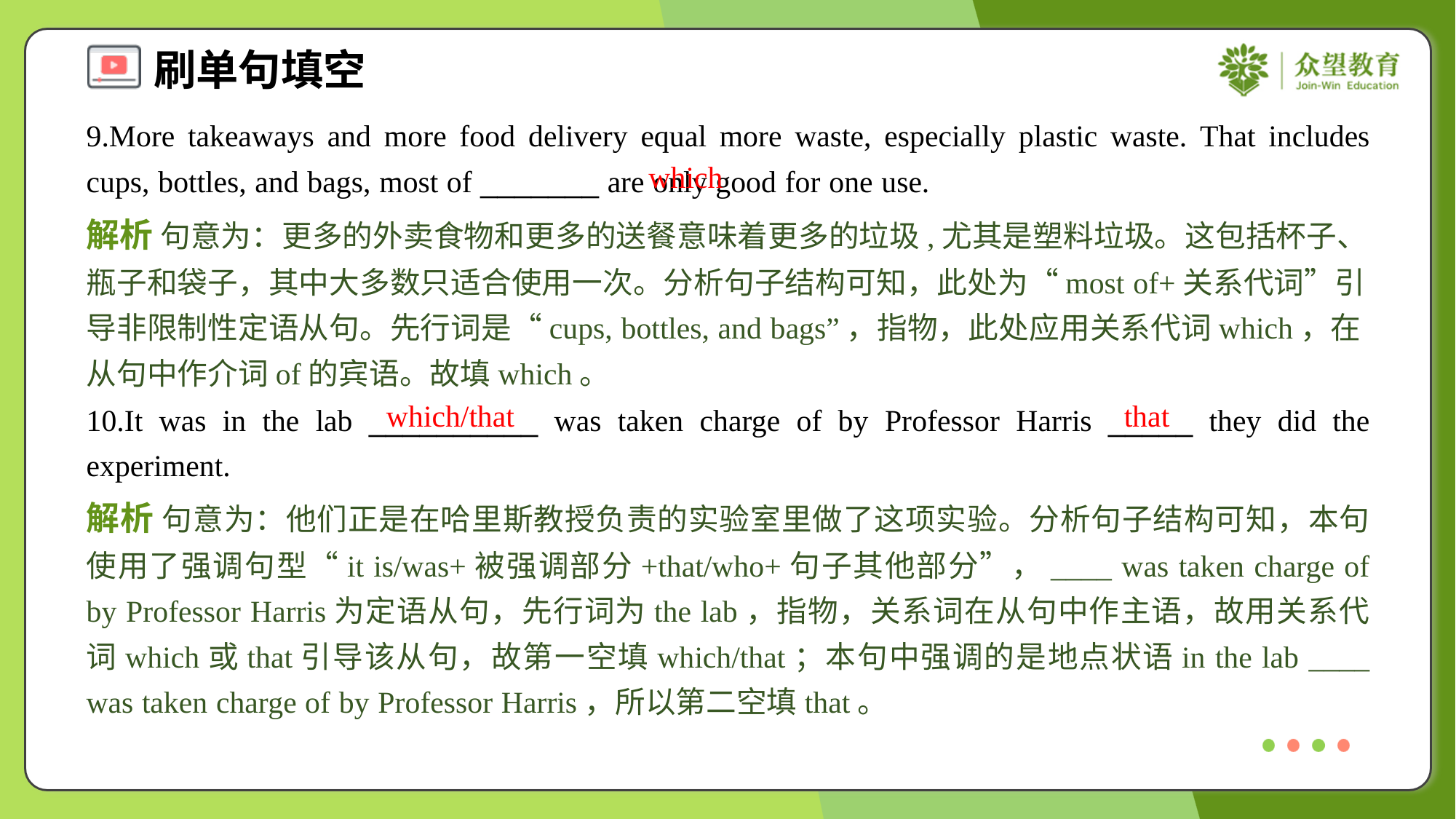

9.More takeaways and more food delivery equal more waste, especially plastic waste. That includes cups, bottles, and bags, most of _______ are only good for one use.
which
解析 句意为：更多的外卖食物和更多的送餐意味着更多的垃圾,尤其是塑料垃圾。这包括杯子、瓶子和袋子，其中大多数只适合使用一次。分析句子结构可知，此处为“most of+关系代词”引导非限制性定语从句。先行词是“cups, bottles, and bags”，指物，此处应用关系代词which，在从句中作介词of的宾语。故填which。
which/that
that
10.It was in the lab __________ was taken charge of by Professor Harris _____ they did the experiment.
解析 句意为：他们正是在哈里斯教授负责的实验室里做了这项实验。分析句子结构可知，本句使用了强调句型“it is/was+被强调部分+that/who+句子其他部分”，____ was taken charge of by Professor Harris为定语从句，先行词为the lab，指物，关系词在从句中作主语，故用关系代词which或that引导该从句，故第一空填which/that；本句中强调的是地点状语in the lab ____ was taken charge of by Professor Harris，所以第二空填that。